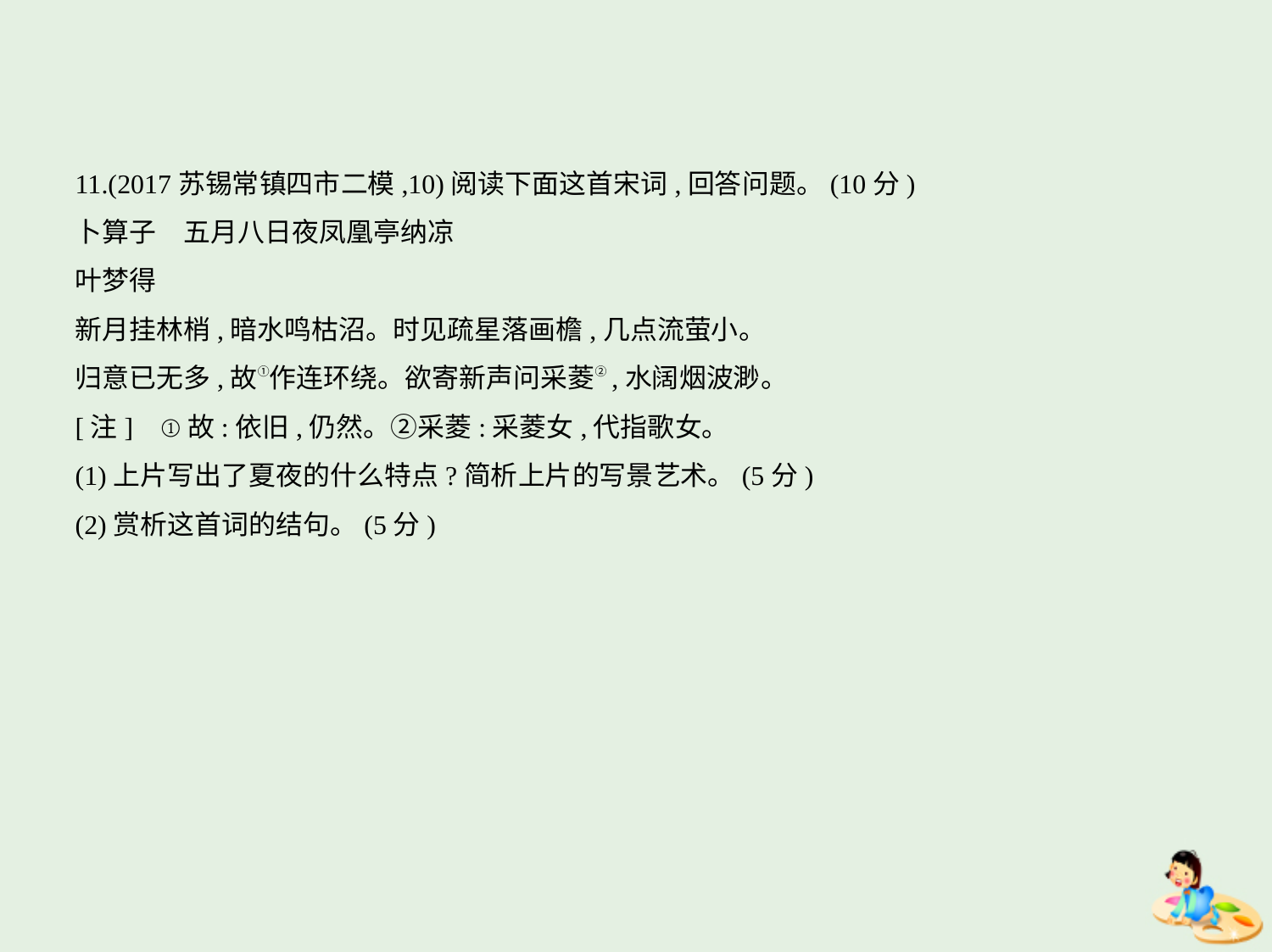

11.(2017苏锡常镇四市二模,10)阅读下面这首宋词,回答问题。(10分)
卜算子　五月八日夜凤凰亭纳凉
叶梦得
新月挂林梢,暗水鸣枯沼。时见疏星落画檐,几点流萤小。
归意已无多,故①作连环绕。欲寄新声问采菱②,水阔烟波渺。
[注]    ①故:依旧,仍然。②采菱:采菱女,代指歌女。
(1)上片写出了夏夜的什么特点?简析上片的写景艺术。(5分)
(2)赏析这首词的结句。(5分)